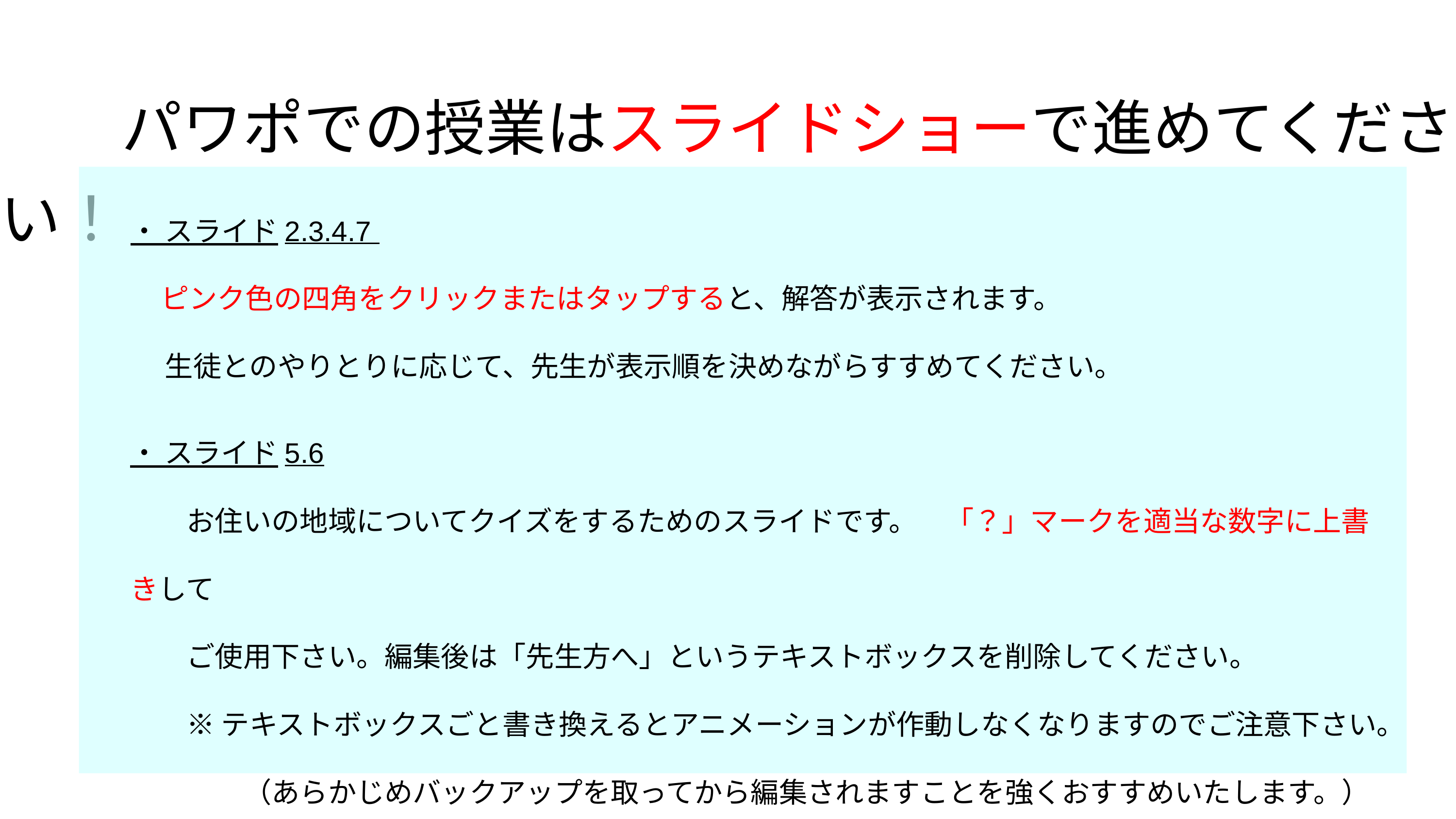

パワポでの授業はスライドショーで進めてください！

・ スライド2.3.4.7
   ピンク色の四角をクリックまたはタップすると、解答が表示されます。
　 生徒とのやりとりに応じて、先生が表示順を決めながらすすめてください。
・ スライド5.6
　　お住いの地域についてクイズをするためのスライドです。　「？」マークを適当な数字に上書きして
　　ご使用下さい。編集後は「先生方へ」というテキストボックスを削除してください。
　　※ テキストボックスごと書き換えるとアニメーションが作動しなくなりますのでご注意下さい。
　　　　（あらかじめバックアップを取ってから編集されますことを強くおすすめいたします。）